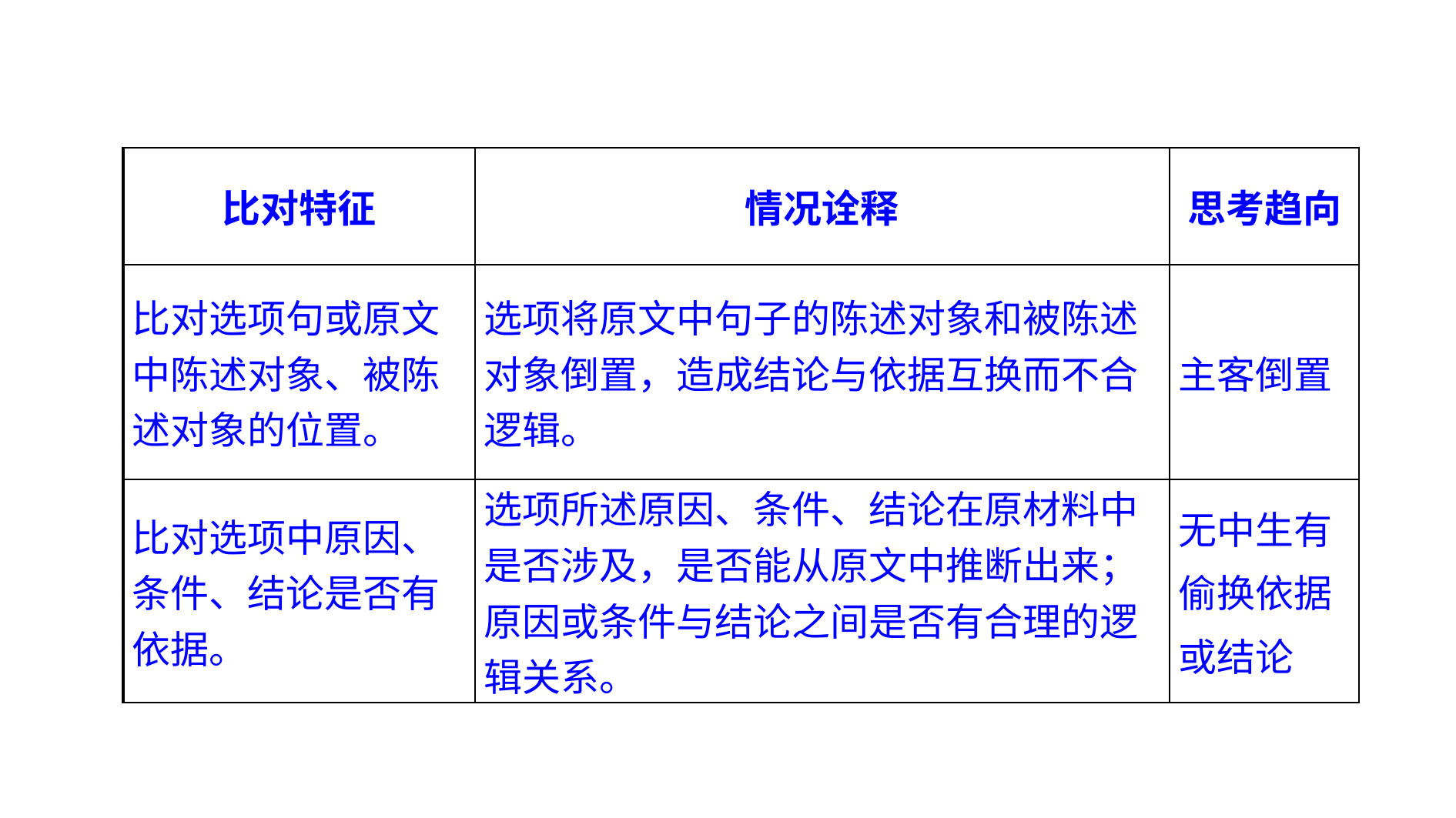

| 比对特征 | 情况诠释 | 思考趋向 |
| --- | --- | --- |
| 比对选项句或原文中陈述对象、被陈述对象的位置。 | 选项将原文中句子的陈述对象和被陈述对象倒置，造成结论与依据互换而不合逻辑。 | 主客倒置 |
| 比对选项中原因、条件、结论是否有依据。 | 选项所述原因、条件、结论在原材料中是否涉及，是否能从原文中推断出来；原因或条件与结论之间是否有合理的逻辑关系。 | 无中生有 偷换依据 或结论 |